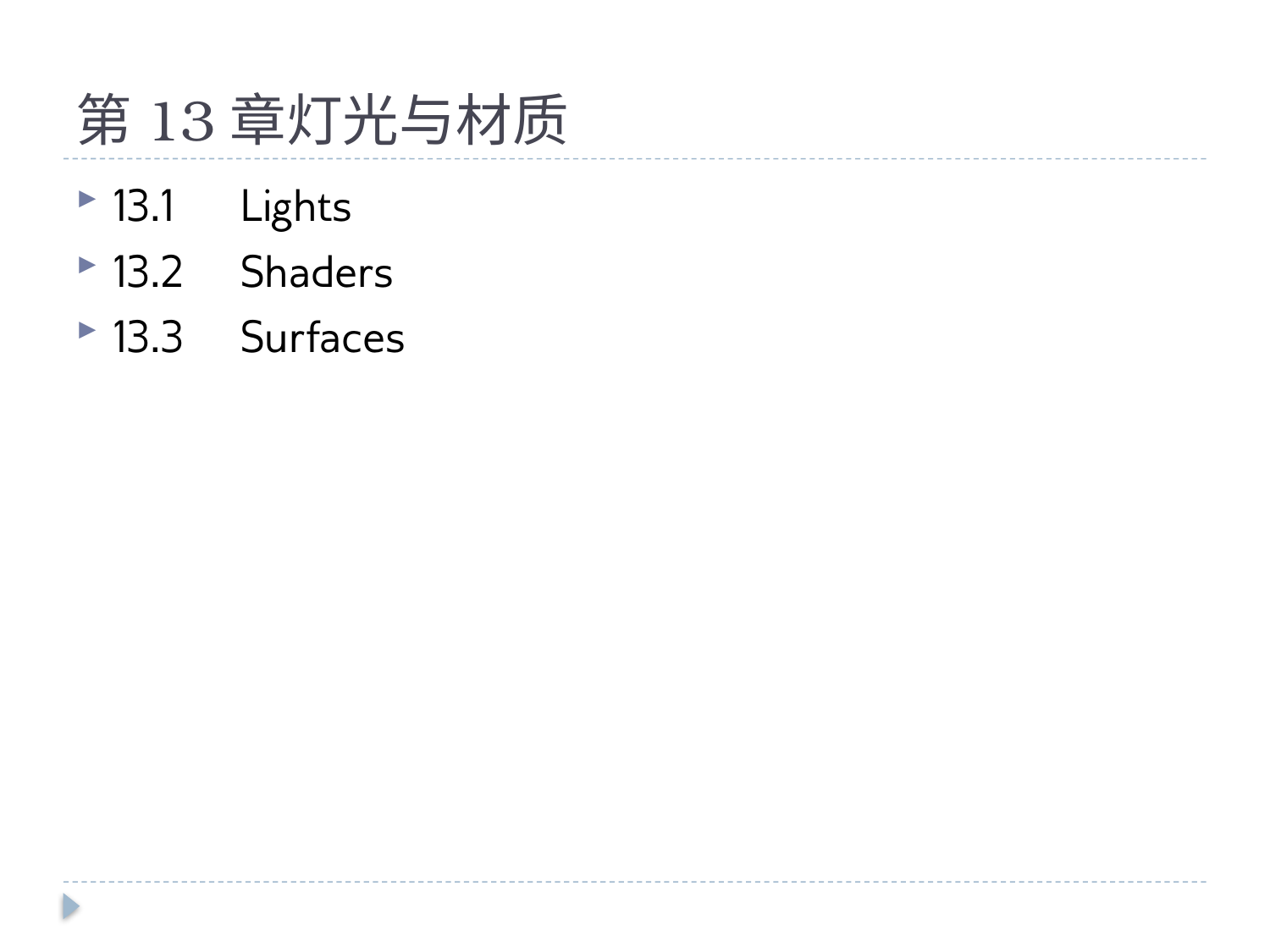

# 第13章灯光与材质
13.1	Lights
13.2	Shaders
13.3	Surfaces